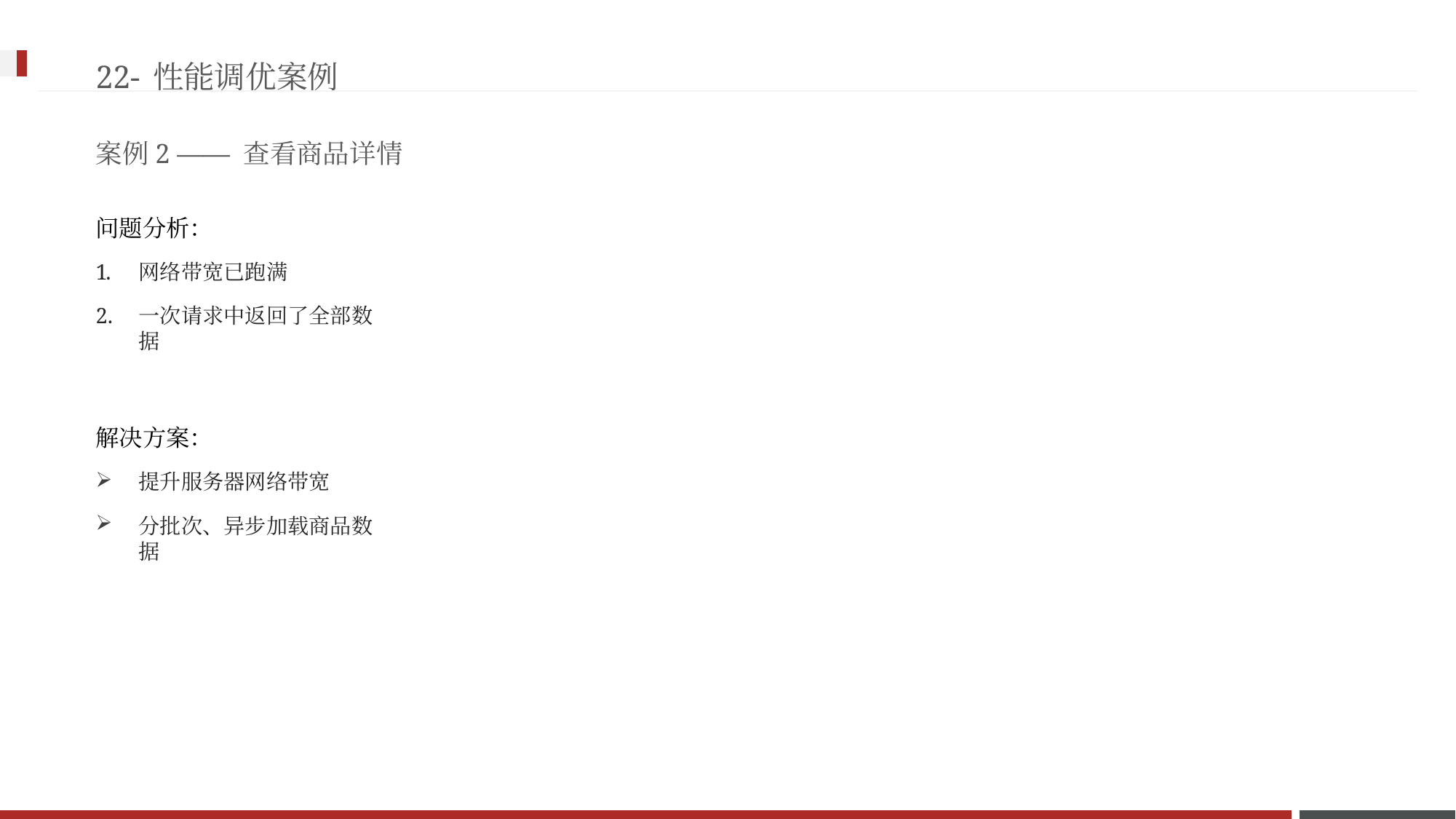

22-性能调优案例

案例2 —— 查看商品详情
问题分析：

网络带宽已跑满
一次请求中返回了全部数据

解决方案：

提升服务器网络带宽
分批次、异步加载商品数据